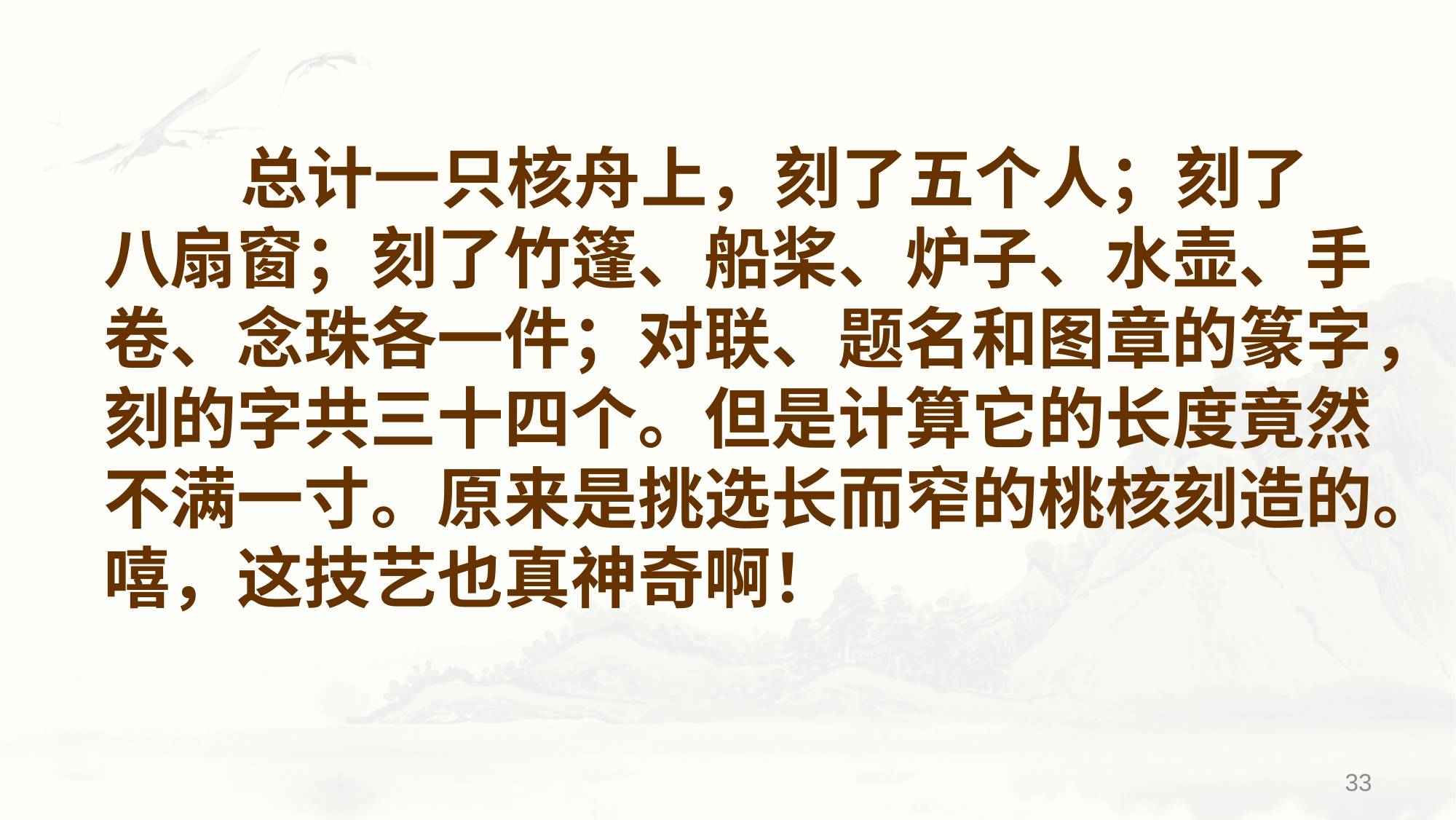

# 总计一只核舟上，刻了五个人；刻了八扇窗；刻了竹篷、船桨、炉子、水壶、手卷、念珠各一件；对联、题名和图章的篆字，刻的字共三十四个。但是计算它的长度竟然不满一寸。原来是挑选长而窄的桃核刻造的。嘻，这技艺也真神奇啊！
33